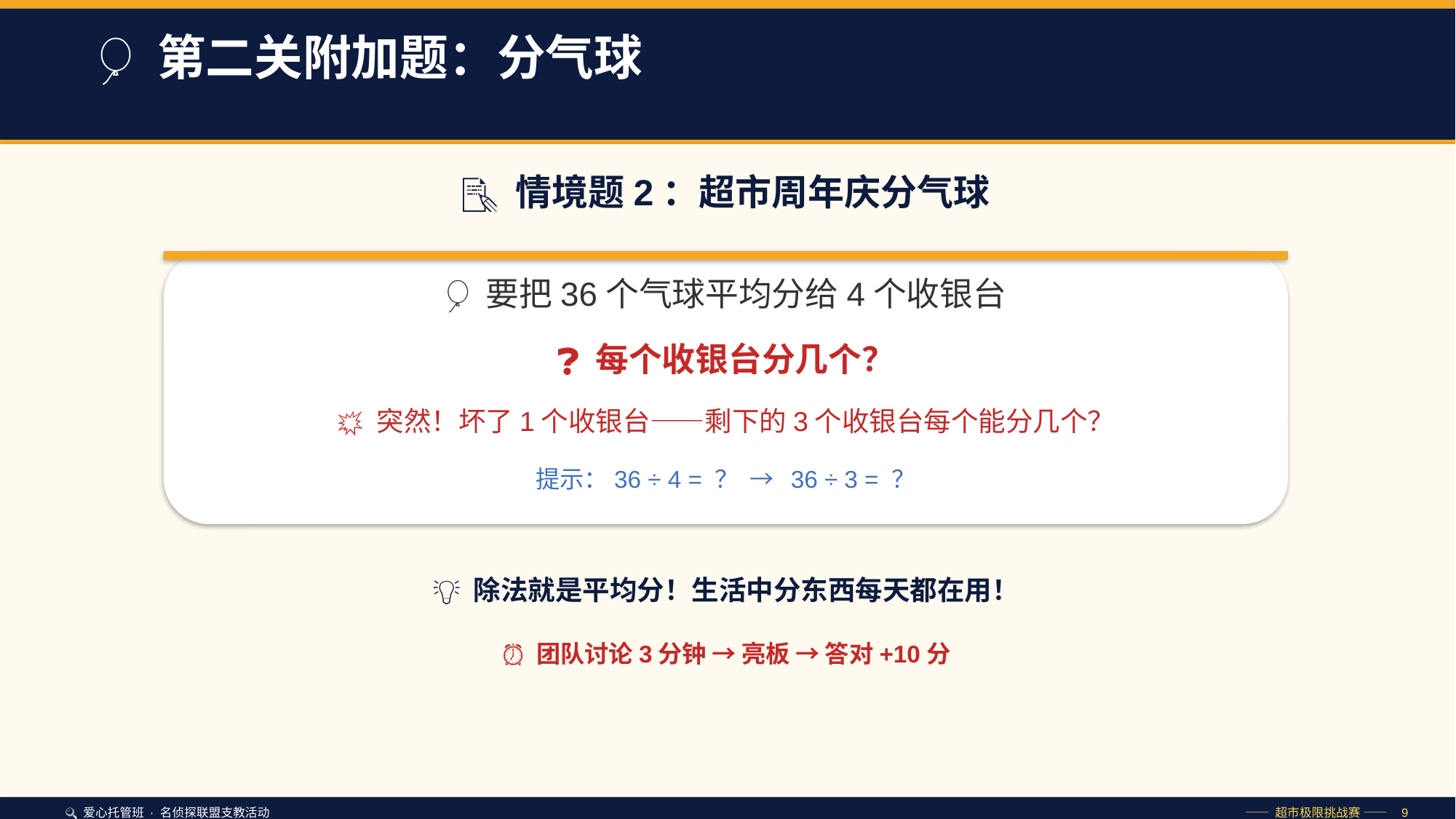

🎈 第二关附加题：分气球

📝 情境题2：超市周年庆分气球

🎈 要把36个气球平均分给4个收银台
❓ 每个收银台分几个？
💥 突然！坏了1个收银台——剩下的3个收银台每个能分几个？
提示：36 ÷ 4 = ？  →  36 ÷ 3 = ？
💡 除法就是平均分！生活中分东西每天都在用！
⏰ 团队讨论3分钟 → 亮板 → 答对+10分

🔍 爱心托管班 · 名侦探联盟支教活动
—— 超市极限挑战赛 ——    9